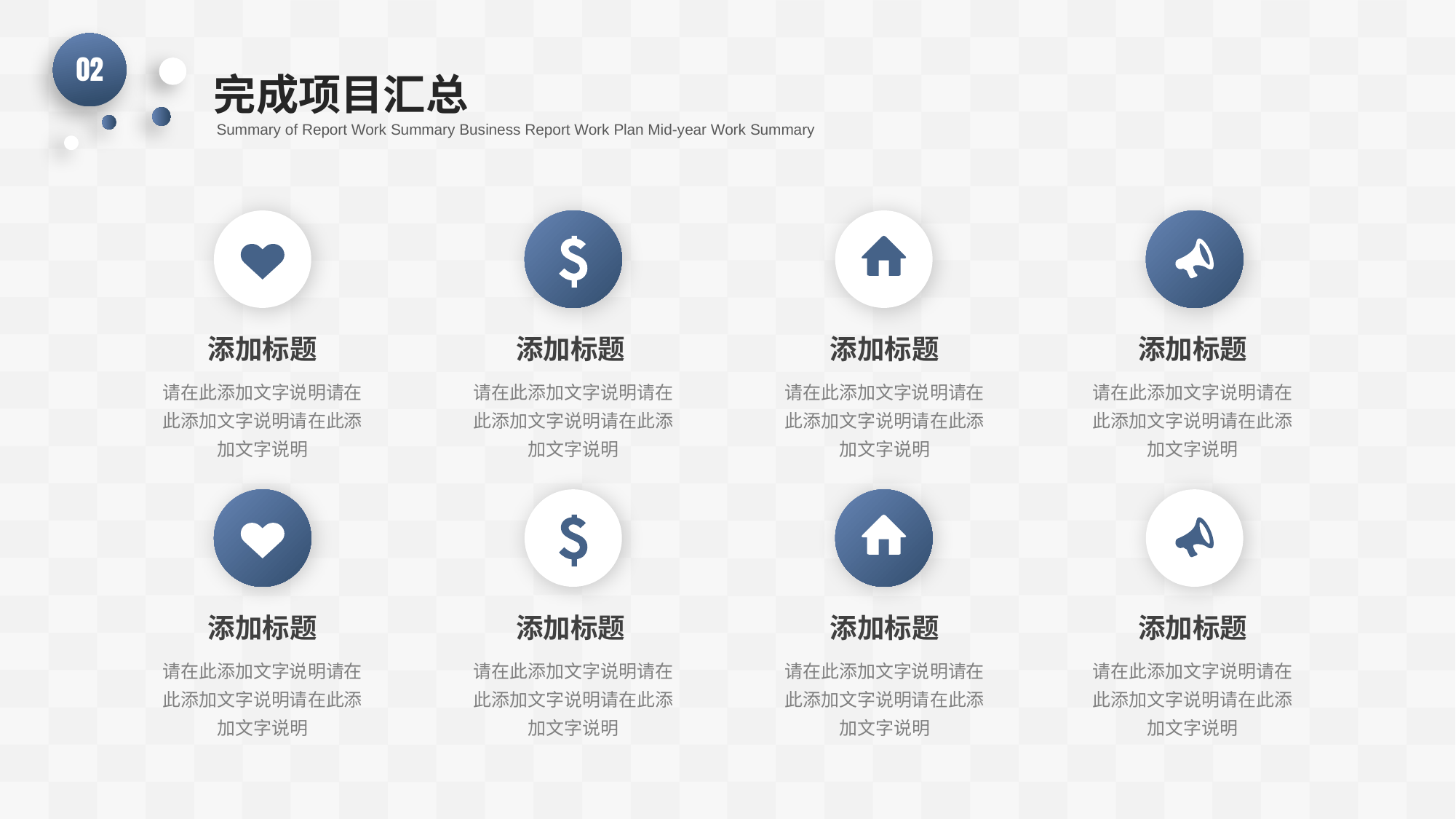

02

完成项目汇总

Summary of Report Work Summary Business Report Work Plan Mid-year Work Summary

添加标题
添加标题
添加标题
添加标题
请在此添加文字说明请在此添加文字说明请在此添加文字说明
请在此添加文字说明请在此添加文字说明请在此添加文字说明
请在此添加文字说明请在此添加文字说明请在此添加文字说明
请在此添加文字说明请在此添加文字说明请在此添加文字说明

添加标题
添加标题
添加标题
添加标题
请在此添加文字说明请在此添加文字说明请在此添加文字说明
请在此添加文字说明请在此添加文字说明请在此添加文字说明
请在此添加文字说明请在此添加文字说明请在此添加文字说明
请在此添加文字说明请在此添加文字说明请在此添加文字说明